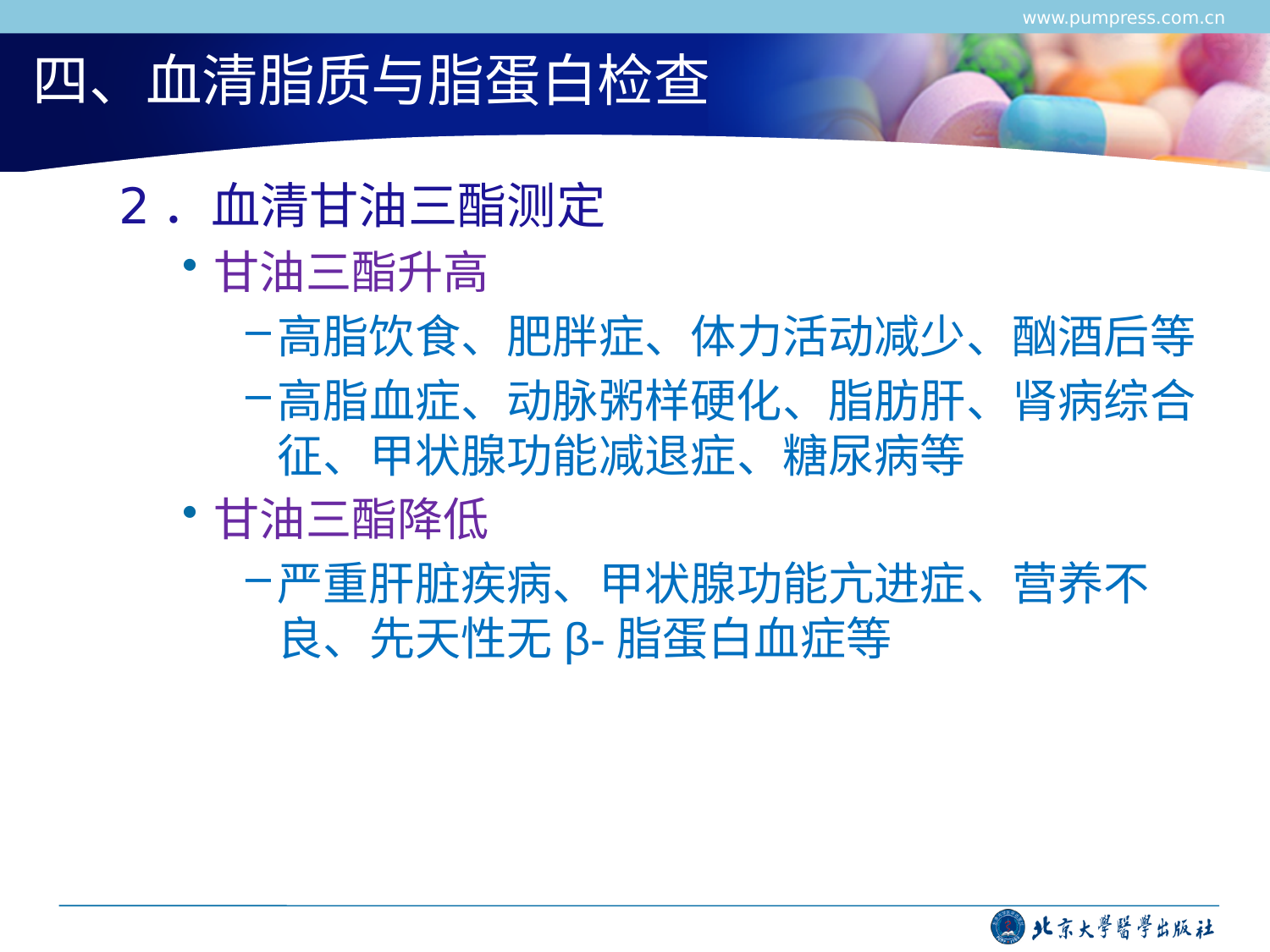

www.pumpress.com.cn
# 四、血清脂质与脂蛋白检查
2．血清甘油三酯测定
甘油三酯升高
高脂饮食、肥胖症、体力活动减少、酗酒后等
高脂血症、动脉粥样硬化、脂肪肝、肾病综合征、甲状腺功能减退症、糖尿病等
甘油三酯降低
严重肝脏疾病、甲状腺功能亢进症、营养不良、先天性无β-脂蛋白血症等